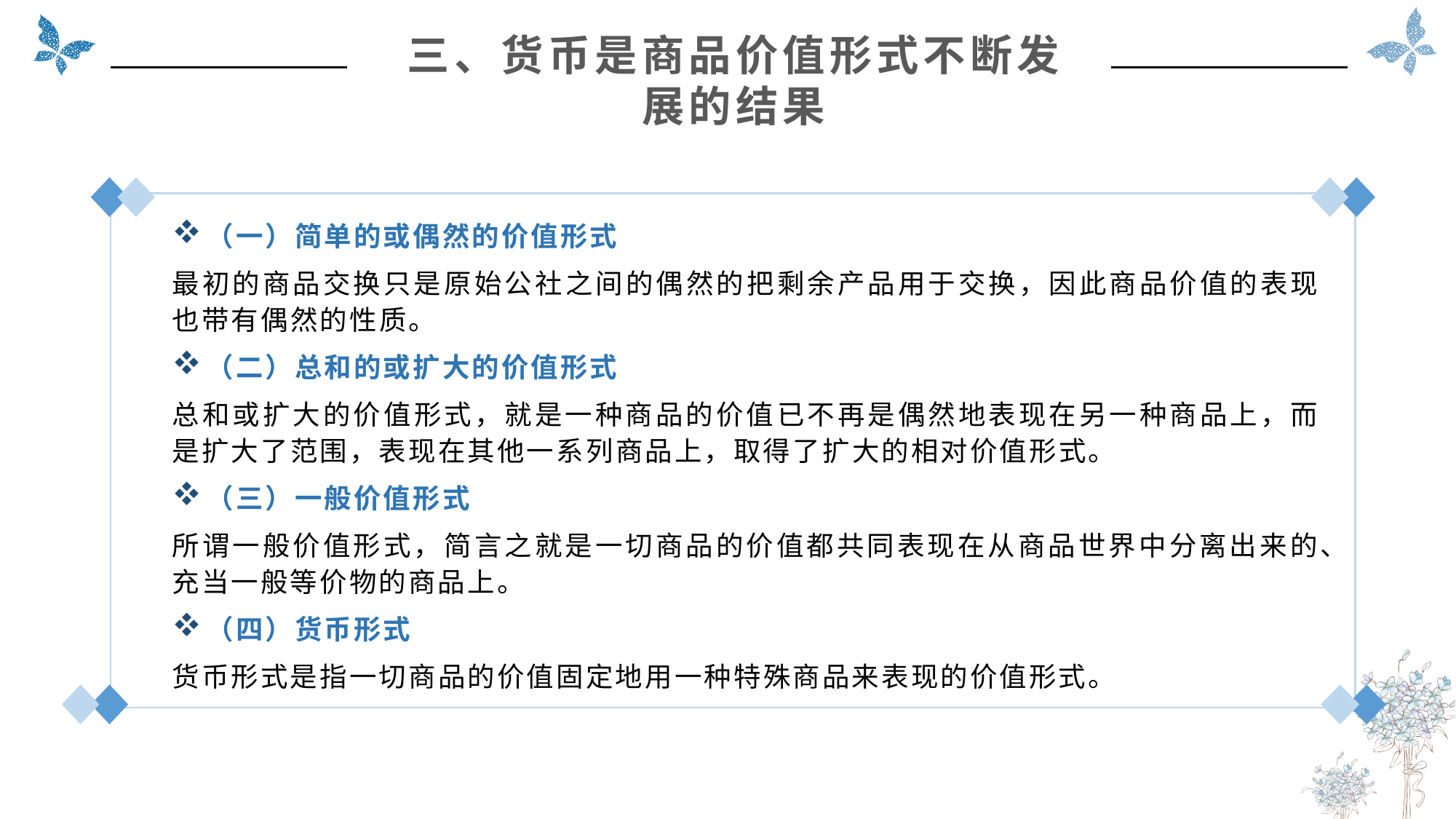

三、货币是商品价值形式不断发
展的结果

（一）简单的或偶然的价值形式
最初的商品交换只是原始公社之间的偶然的把剩余产品用于交换，因此商品价值的表现也带有偶然的性质。
（二）总和的或扩大的价值形式
总和或扩大的价值形式，就是一种商品的价值已不再是偶然地表现在另一种商品上，而是扩大了范围，表现在其他一系列商品上，取得了扩大的相对价值形式。
（三）一般价值形式
所谓一般价值形式，简言之就是一切商品的价值都共同表现在从商品世界中分离出来的、充当一般等价物的商品上。
（四）货币形式
货币形式是指一切商品的价值固定地用一种特殊商品来表现的价值形式。